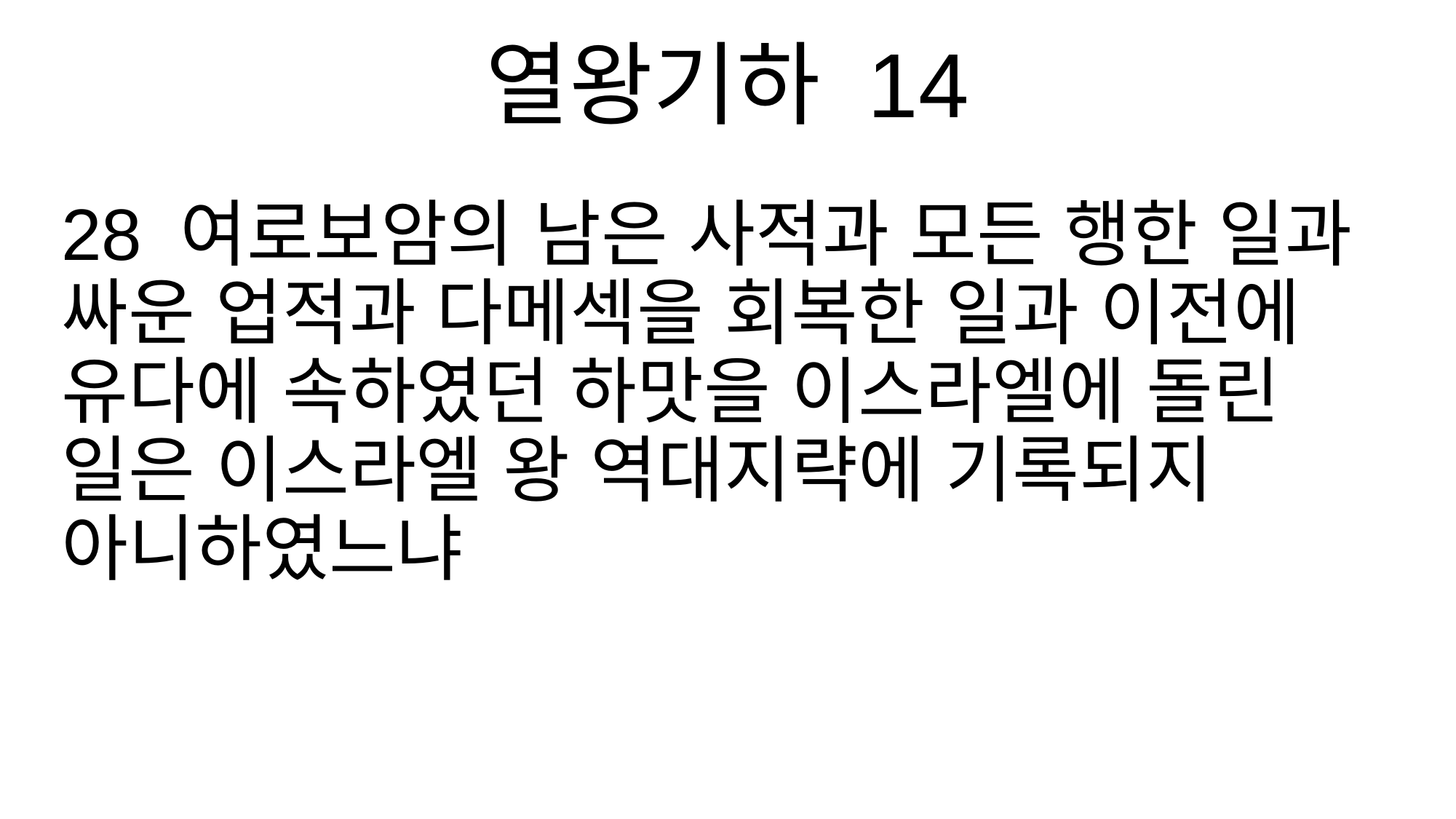

열왕기하 14
28 여로보암의 남은 사적과 모든 행한 일과 싸운 업적과 다메섹을 회복한 일과 이전에 유다에 속하였던 하맛을 이스라엘에 돌린 일은 이스라엘 왕 역대지략에 기록되지 아니하였느냐